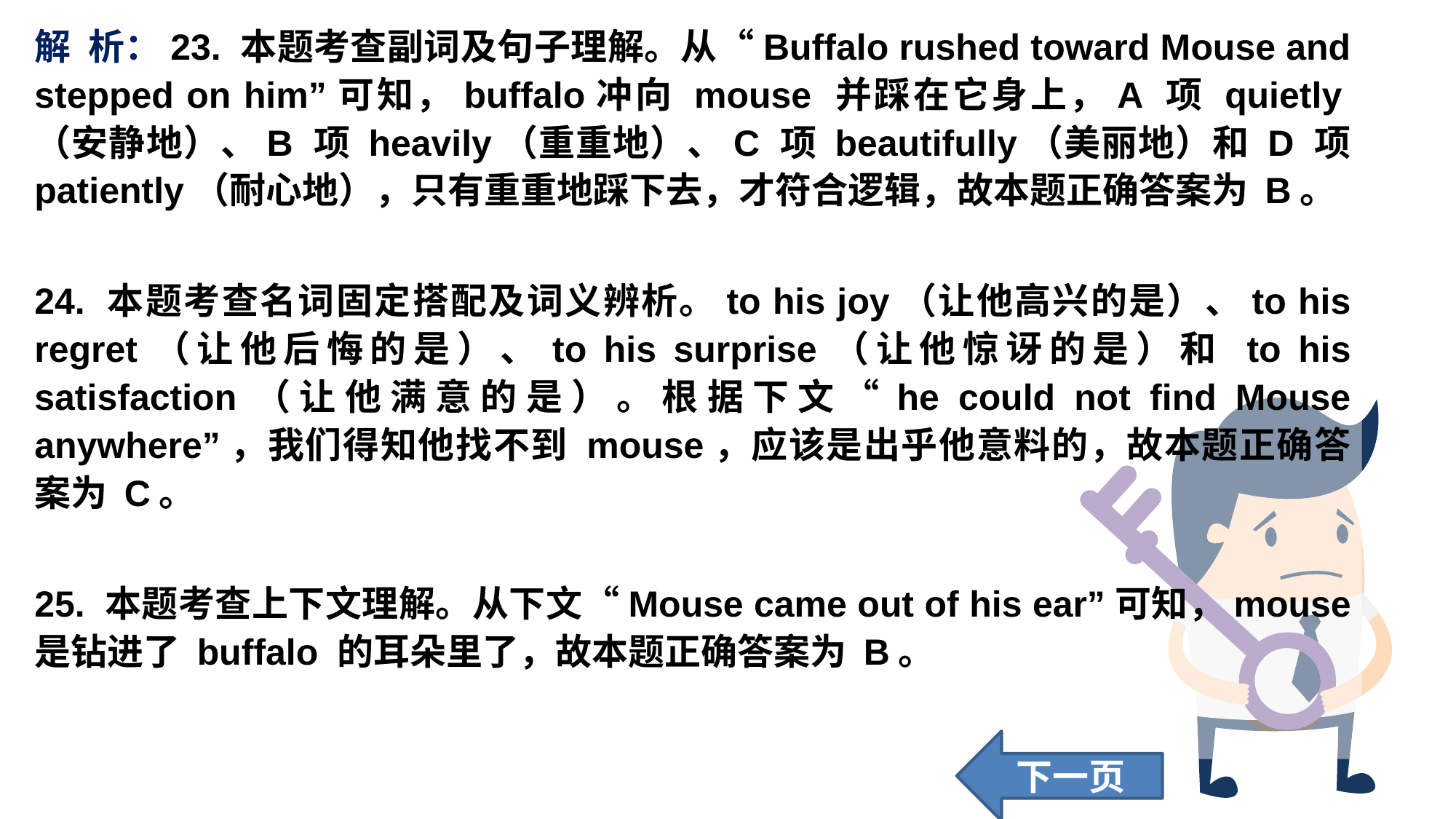

解  析：23. 本题考查副词及句子理解。从“Buffalo rushed toward Mouse and stepped on him”可知，buffalo冲向 mouse 并踩在它身上，A 项 quietly（安静地）、B 项 heavily（重重地）、C 项 beautifully（美丽地）和 D 项 patiently（耐心地），只有重重地踩下去，才符合逻辑，故本题正确答案为 B。

24. 本题考查名词固定搭配及词义辨析。to his joy（让他高兴的是）、to his regret（让他后悔的是）、to his surprise（让他惊讶的是）和 to his satisfaction（让他满意的是）。根据下文“he could not find Mouse anywhere”，我们得知他找不到 mouse，应该是出乎他意料的，故本题正确答案为 C。

25. 本题考查上下文理解。从下文“Mouse came out of his ear”可知，mouse 是钻进了 buffalo 的耳朵里了，故本题正确答案为 B。

下一页
105